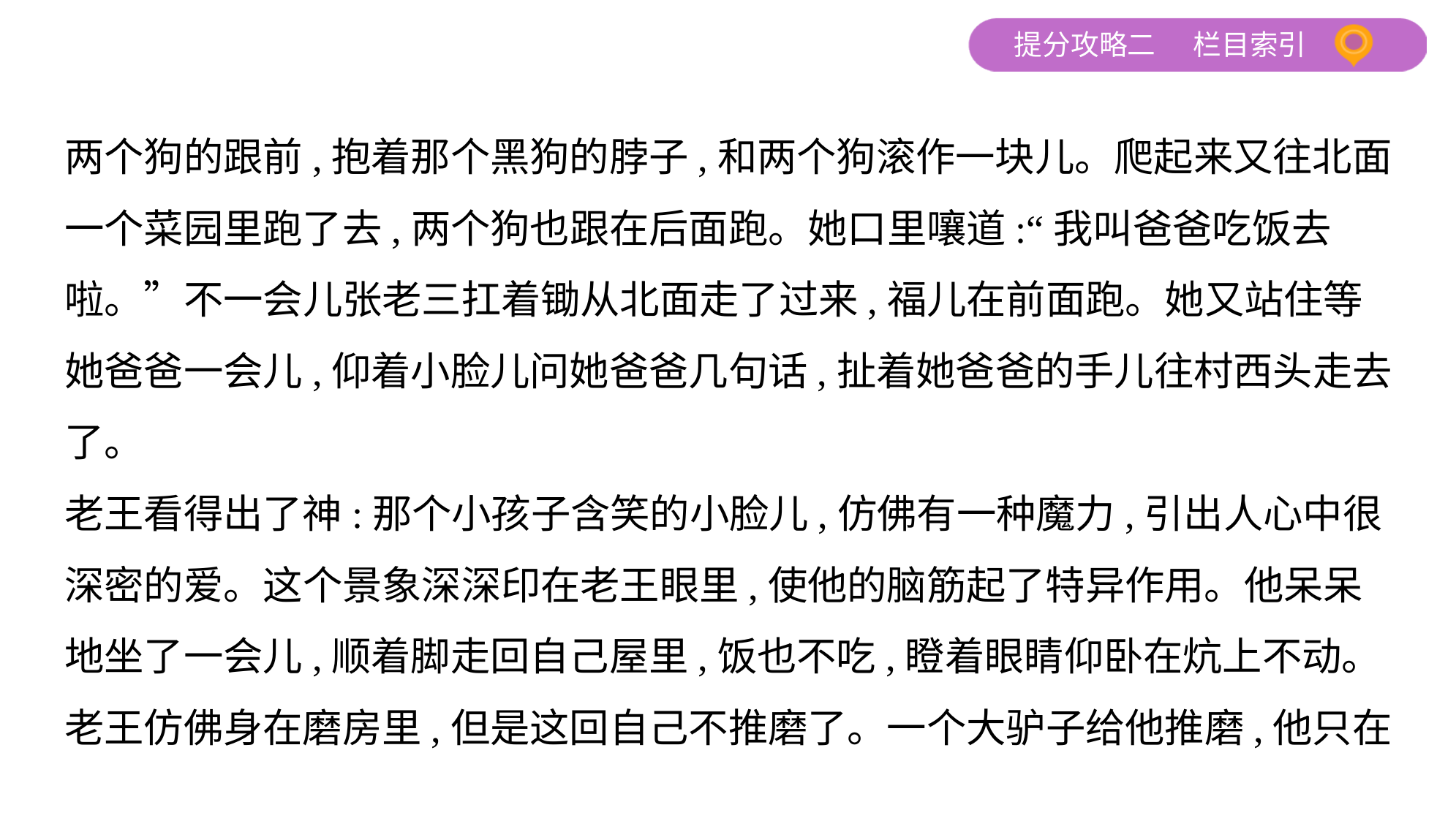

两个狗的跟前,抱着那个黑狗的脖子,和两个狗滚作一块儿。爬起来又往北面
一个菜园里跑了去,两个狗也跟在后面跑。她口里嚷道:“我叫爸爸吃饭去
啦。”不一会儿张老三扛着锄从北面走了过来,福儿在前面跑。她又站住等
她爸爸一会儿,仰着小脸儿问她爸爸几句话,扯着她爸爸的手儿往村西头走去
了。
老王看得出了神:那个小孩子含笑的小脸儿,仿佛有一种魔力,引出人心中很
深密的爱。这个景象深深印在老王眼里,使他的脑筋起了特异作用。他呆呆
地坐了一会儿,顺着脚走回自己屋里,饭也不吃,瞪着眼睛仰卧在炕上不动。
老王仿佛身在磨房里,但是这回自己不推磨了。一个大驴子给他推磨,他只在